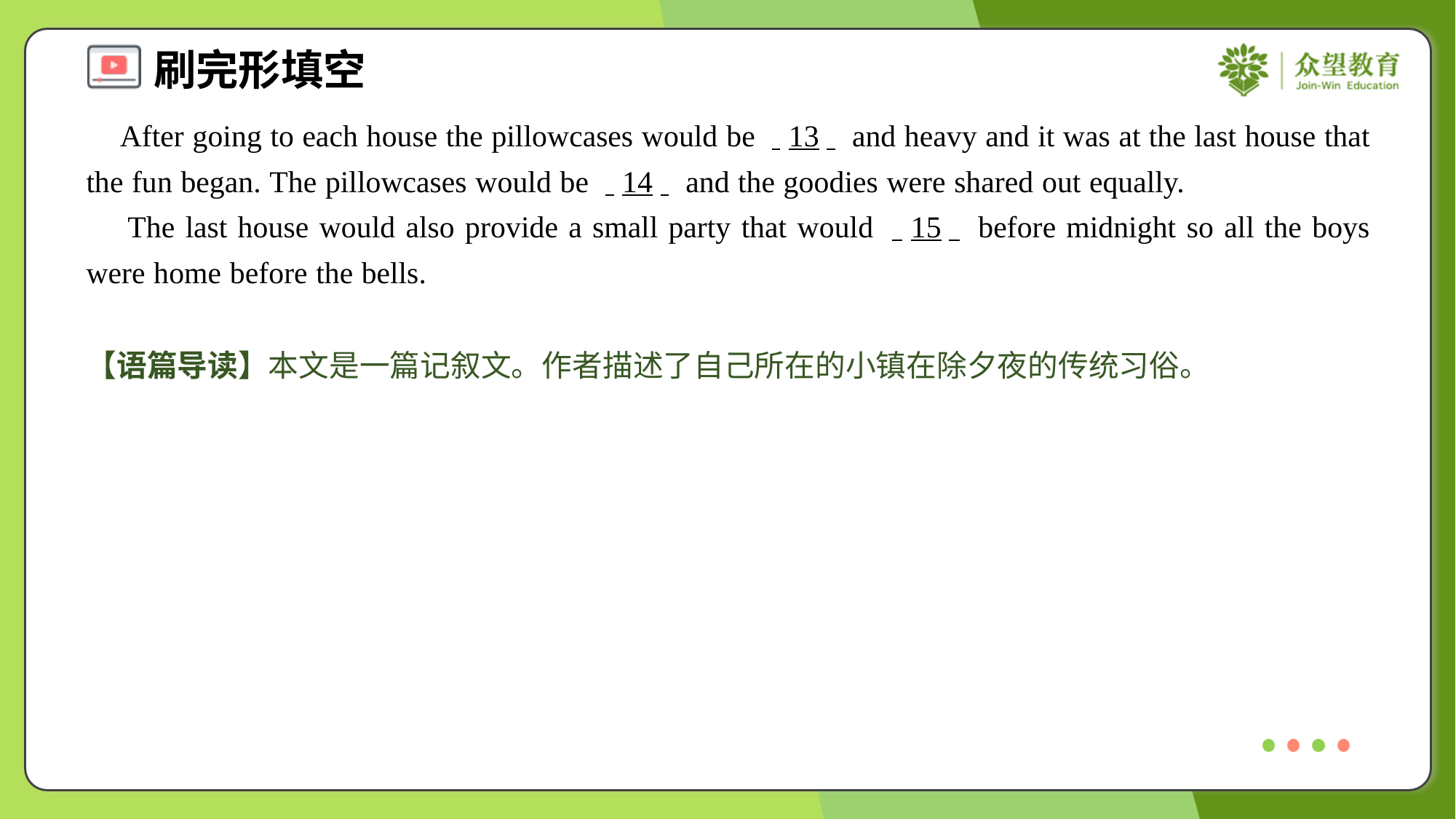

After going to each house the pillowcases would be . .13. . and heavy and it was at the last house that the fun began. The pillowcases would be . .14. . and the goodies were shared out equally.
    The last house would also provide a small party that would . .15. . before midnight so all the boys were home before the bells.
【语篇导读】本文是一篇记叙文。作者描述了自己所在的小镇在除夕夜的传统习俗。